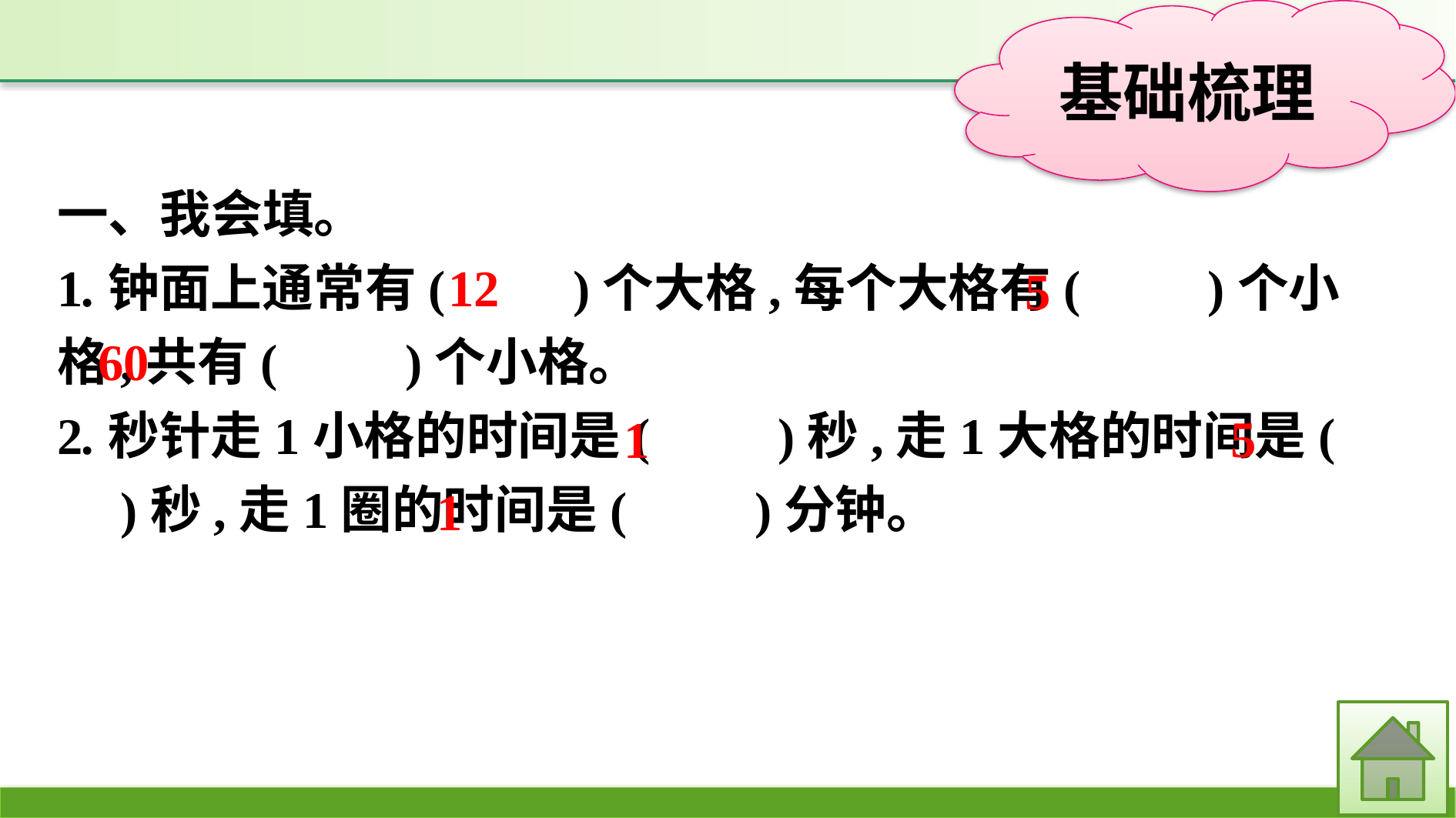

一、我会填。
1.钟面上通常有(　　)个大格,每个大格有(　　)个小格,共有(　　)个小格。
2.秒针走1小格的时间是(　　)秒,走1大格的时间是(　　)秒,走1圈的时间是(　　)分钟。
12
5
60
5
1
1